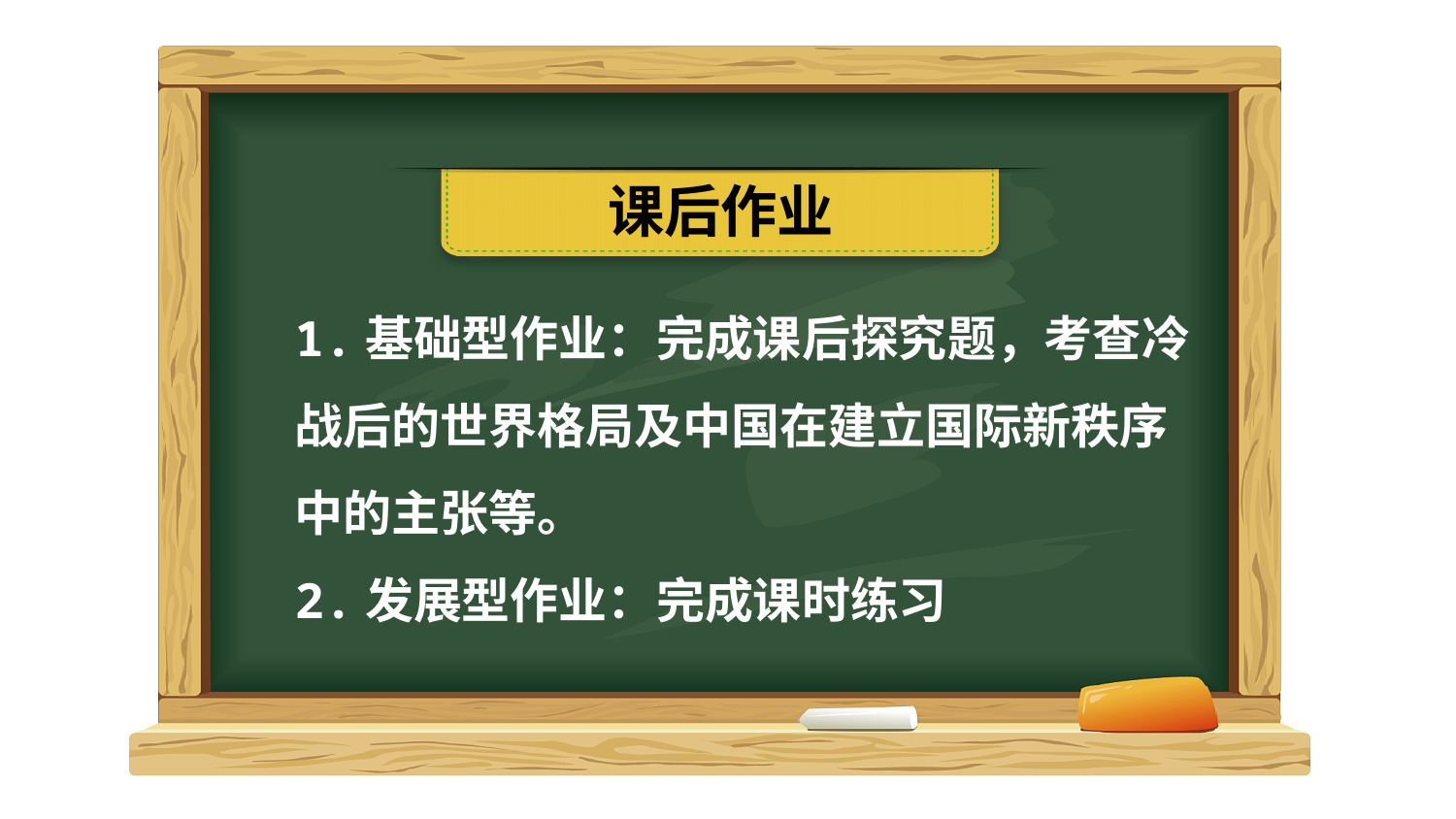

1.基础型作业：完成课后探究题，考查冷战后的世界格局及中国在建立国际新秩序中的主张等。
2.发展型作业：完成课时练习